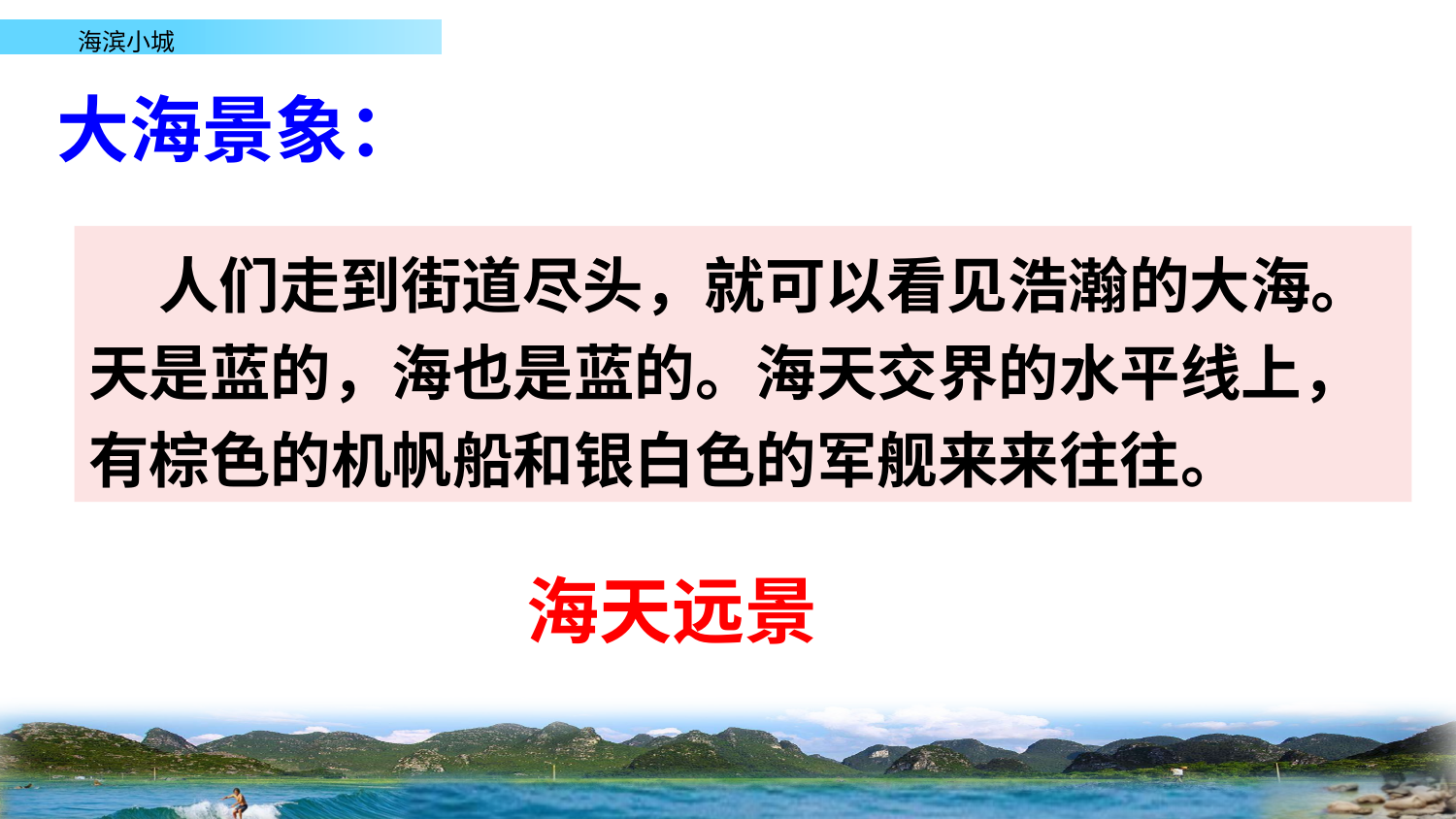

大海景象：
    人们走到街道尽头，就可以看见浩瀚的大海。天是蓝的，海也是蓝的。海天交界的水平线上，有棕色的机帆船和银白色的军舰来来往往。
海天远景